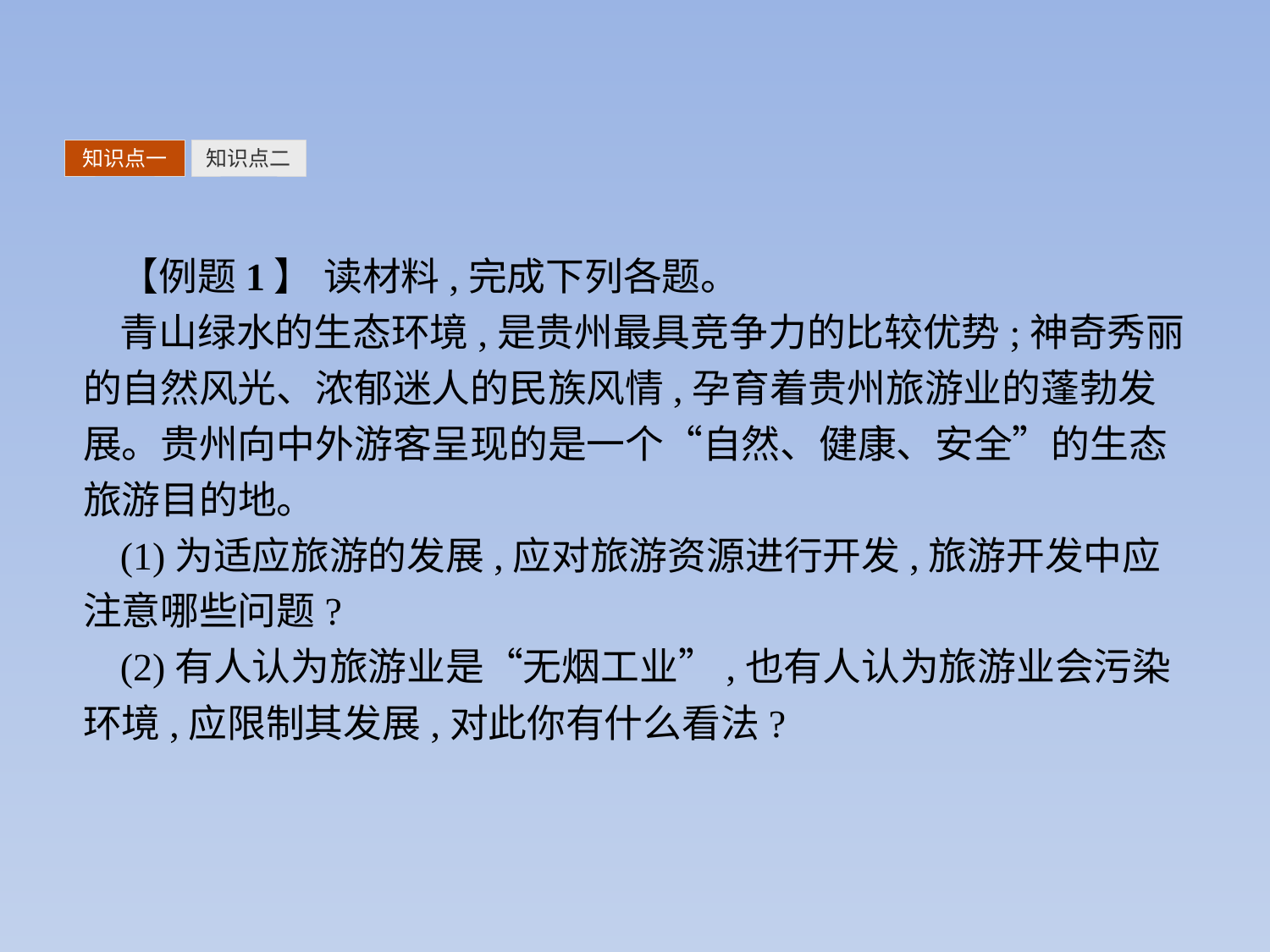

知识点一
知识点二
【例题1】 读材料,完成下列各题。
青山绿水的生态环境,是贵州最具竞争力的比较优势;神奇秀丽的自然风光、浓郁迷人的民族风情,孕育着贵州旅游业的蓬勃发展。贵州向中外游客呈现的是一个“自然、健康、安全”的生态旅游目的地。
(1)为适应旅游的发展,应对旅游资源进行开发,旅游开发中应注意哪些问题?
(2)有人认为旅游业是“无烟工业”,也有人认为旅游业会污染环境,应限制其发展,对此你有什么看法?